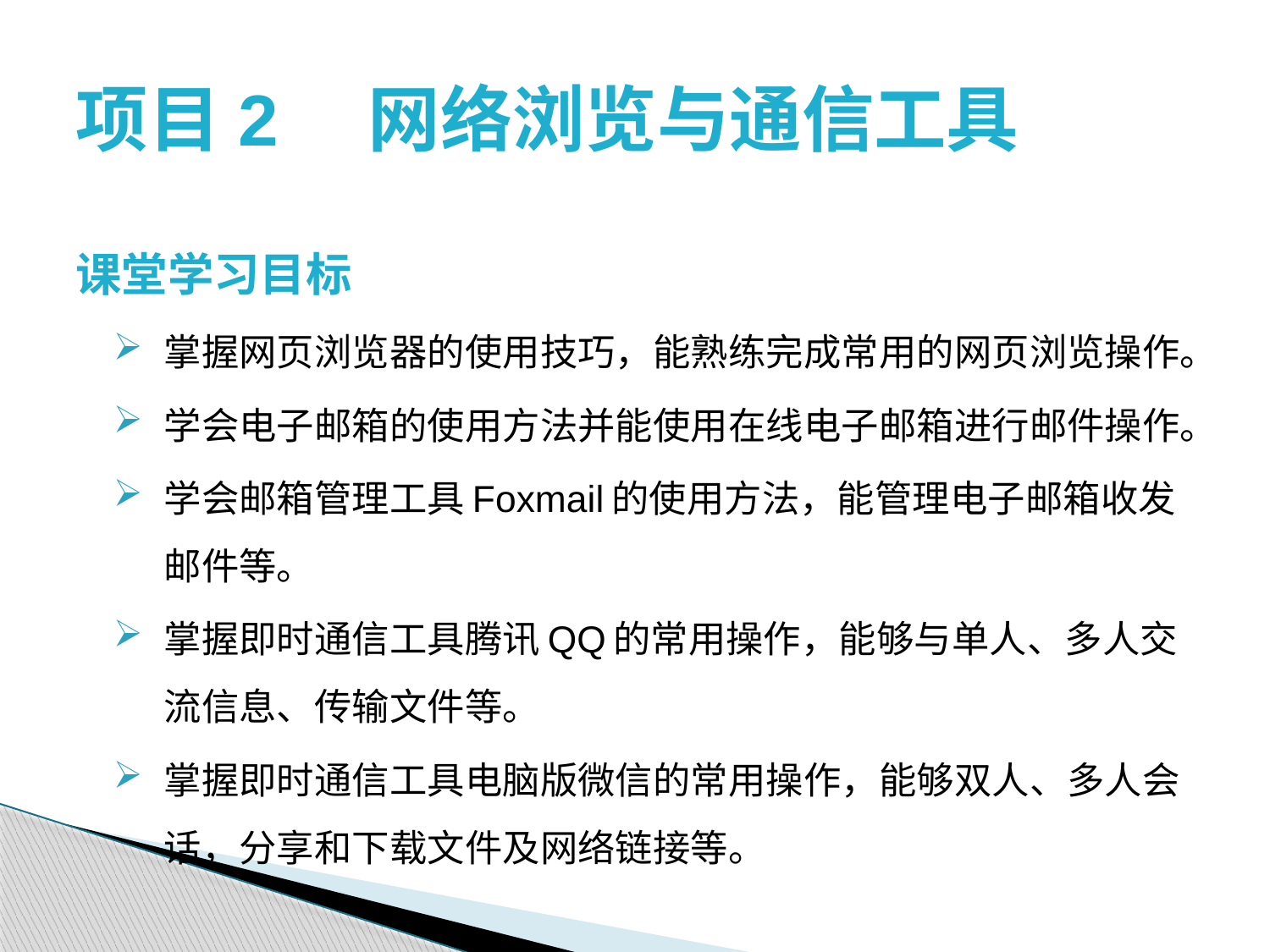

# 项目2　网络浏览与通信工具
课堂学习目标
掌握网页浏览器的使用技巧，能熟练完成常用的网页浏览操作。
学会电子邮箱的使用方法并能使用在线电子邮箱进行邮件操作。
学会邮箱管理工具Foxmail的使用方法，能管理电子邮箱收发邮件等。
掌握即时通信工具腾讯QQ的常用操作，能够与单人、多人交流信息、传输文件等。
掌握即时通信工具电脑版微信的常用操作，能够双人、多人会话，分享和下载文件及网络链接等。